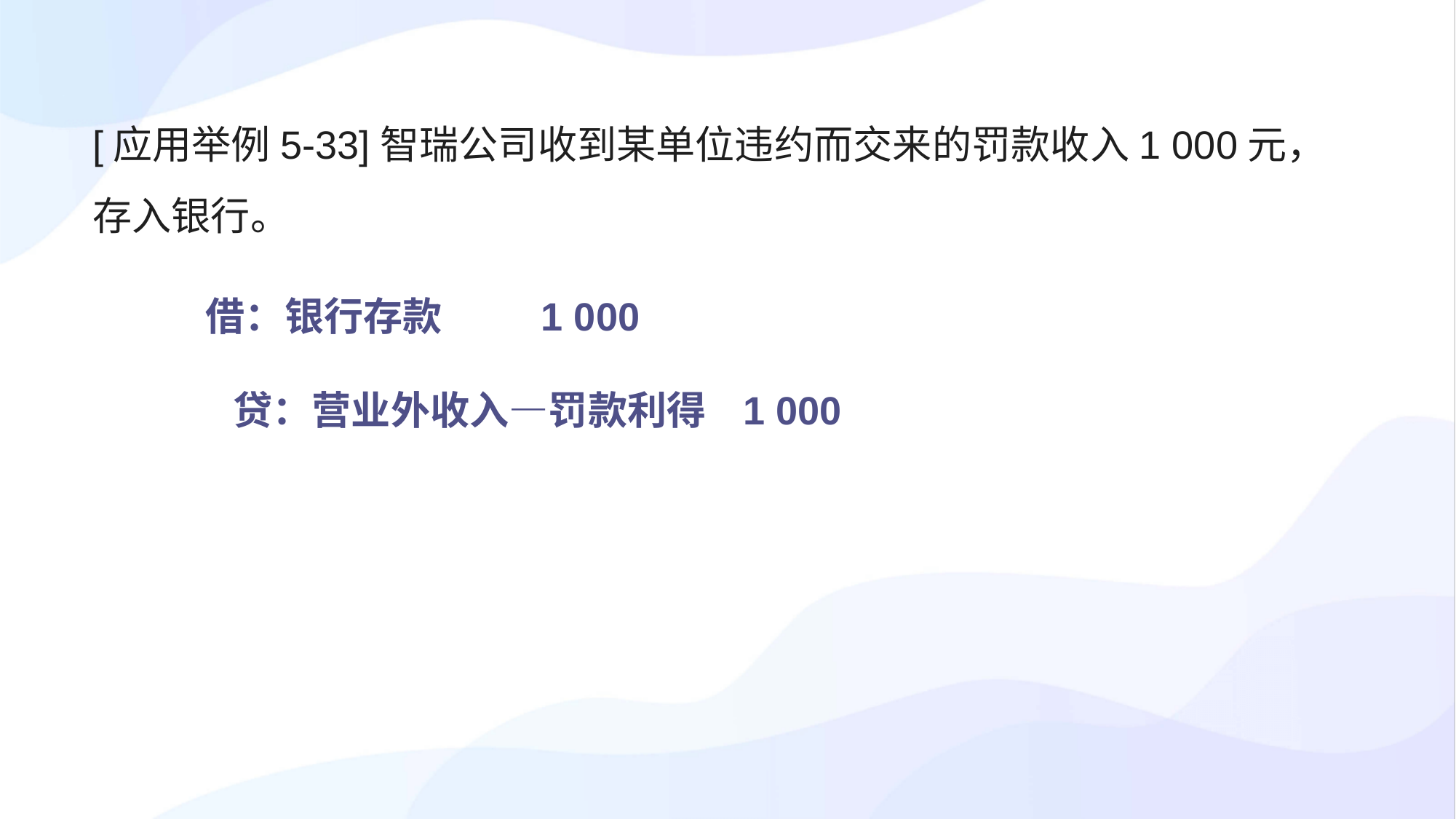

[应用举例5-33]智瑞公司收到某单位违约而交来的罚款收入1 000元，存入银行。
借：银行存款          1 000
  贷：营业外收入—罚款利得   1 000